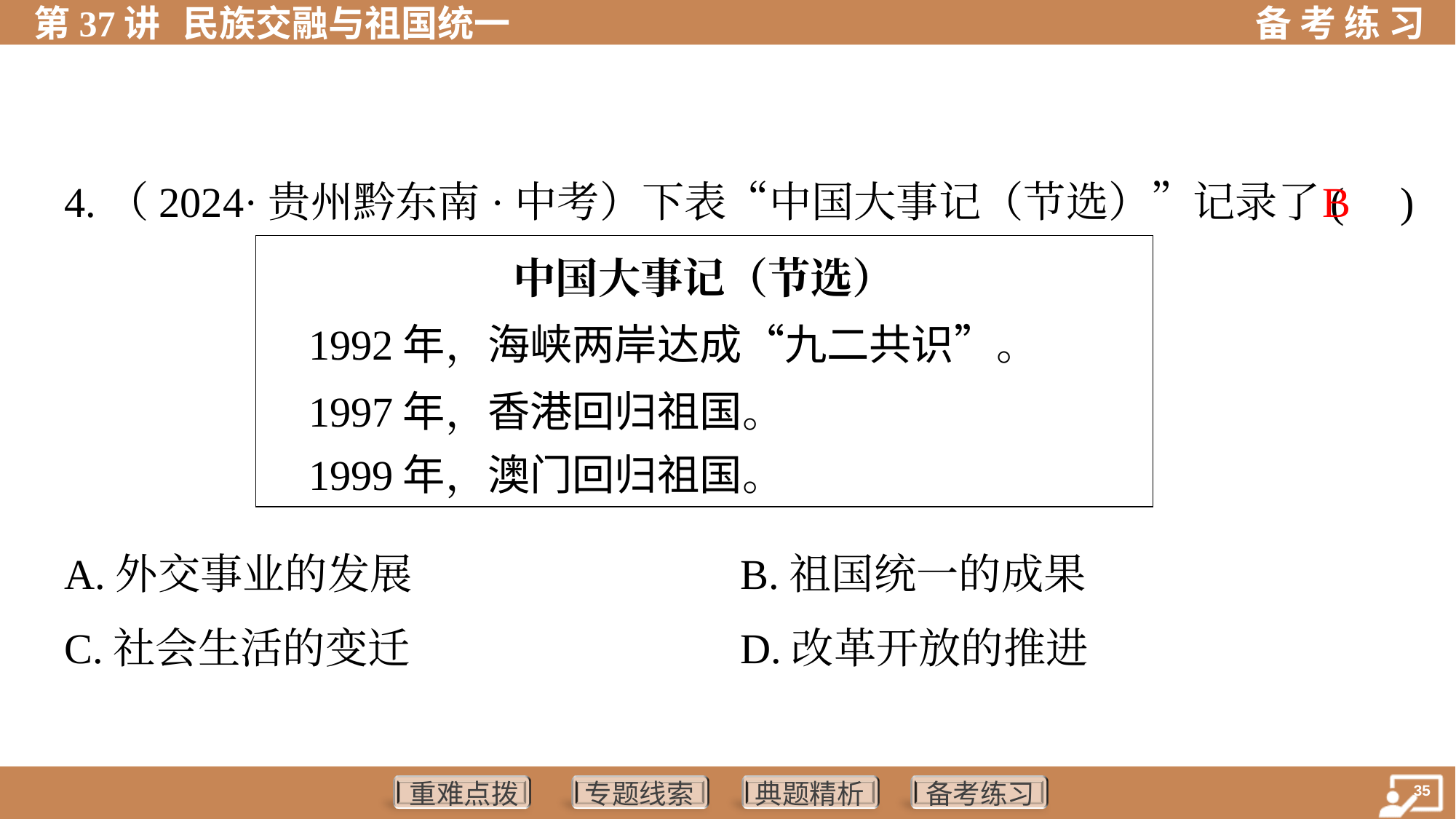

B
4.（2024·贵州黔东南·中考）下表“中国大事记（节选）”记录了(     )
| 中国大事记（节选） 1992年，海峡两岸达成“九二共识”。 1997年，香港回归祖国。 1999年，澳门回归祖国。 |
| --- |
A.外交事业的发展	B.祖国统一的成果
C.社会生活的变迁	D.改革开放的推进